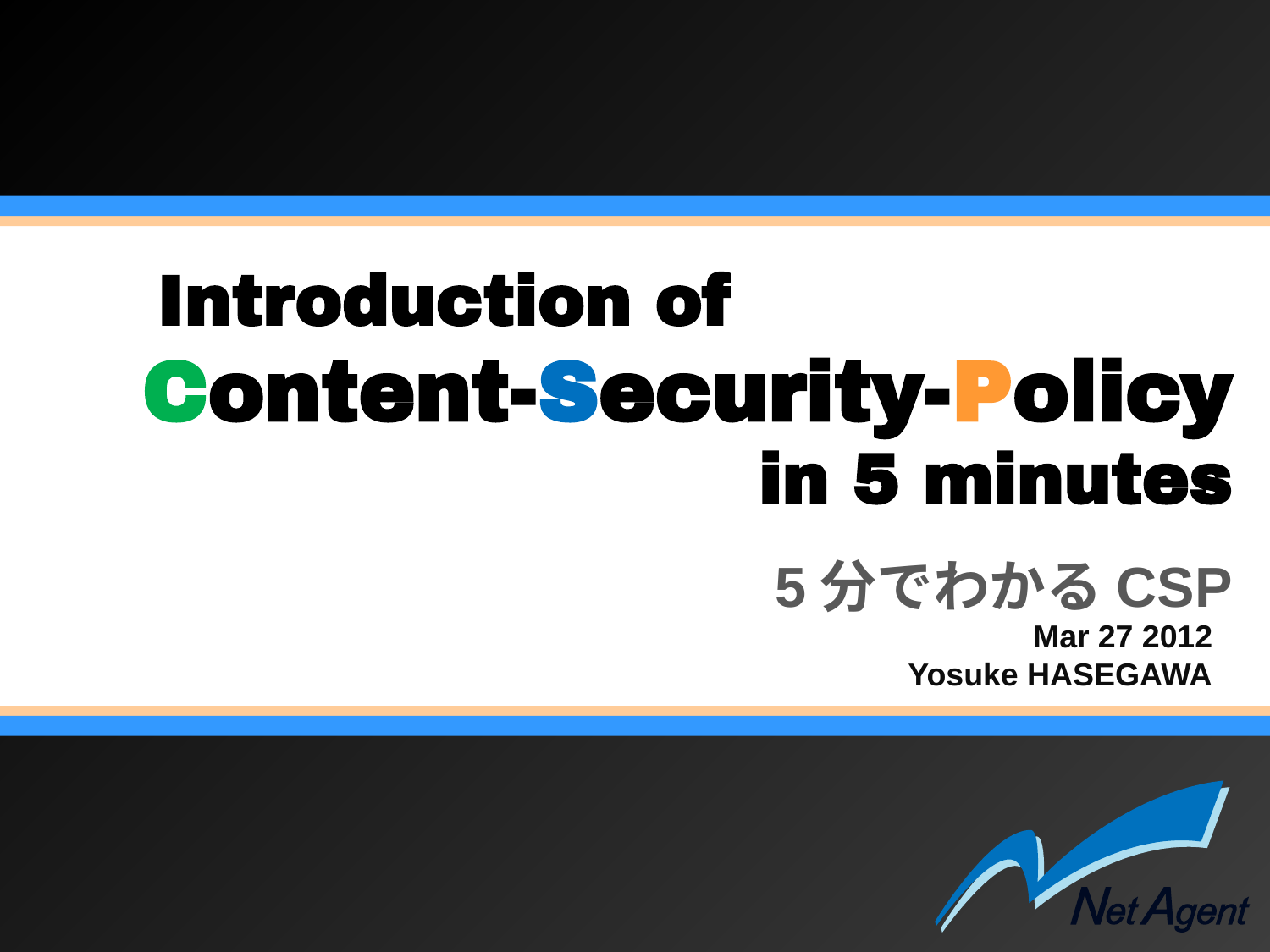

Introduction of
# Content-Security-Policy
in 5 minutes
5分でわかるCSP
Mar 27 2012
Yosuke HASEGAWA